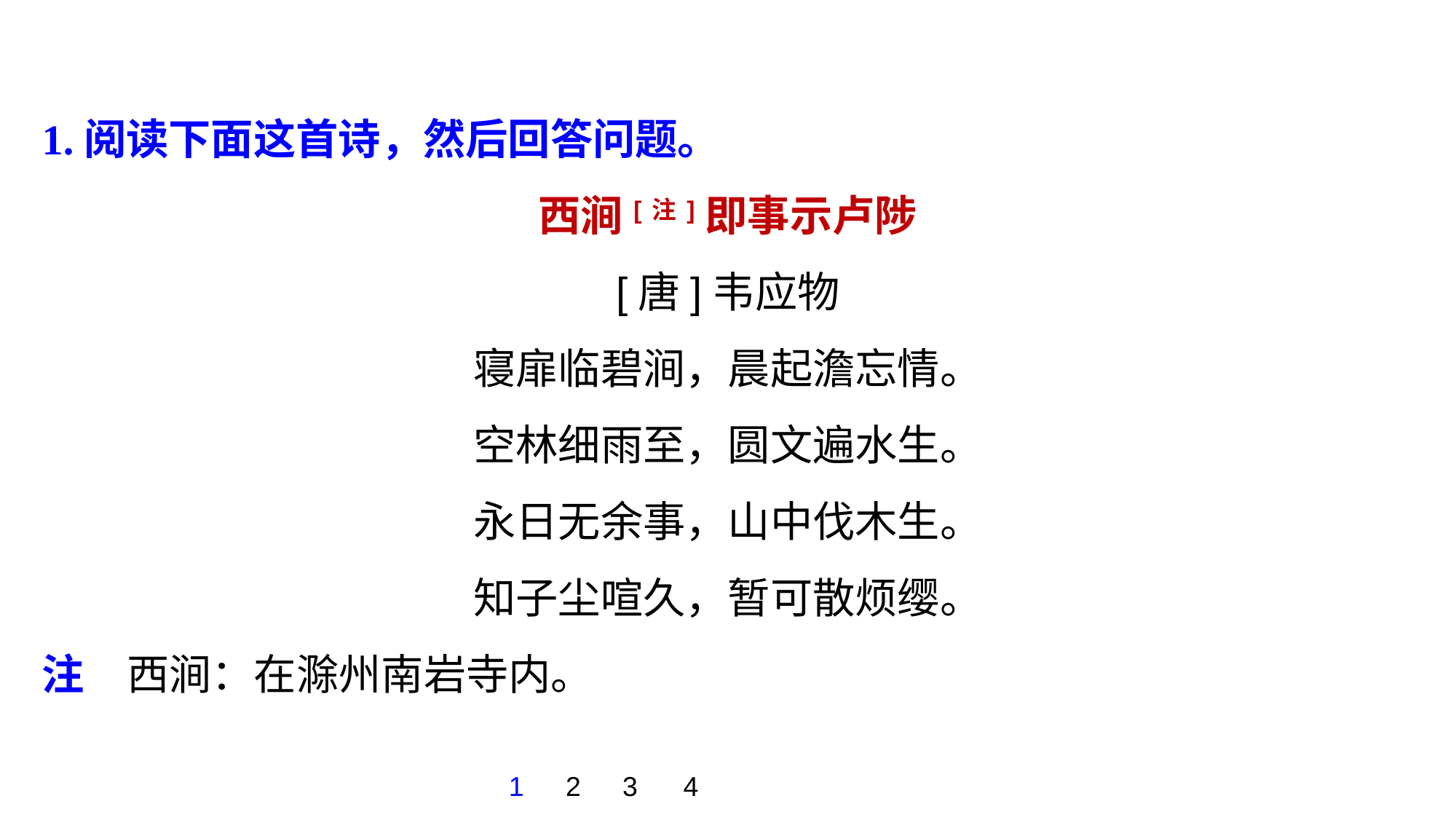

1.阅读下面这首诗，然后回答问题。
西涧[注]即事示卢陟
[唐]韦应物
寝扉临碧涧，晨起澹忘情。
空林细雨至，圆文遍水生。
永日无余事，山中伐木生。
知子尘喧久，暂可散烦缨。
注　西涧：在滁州南岩寺内。
1
2
3
4